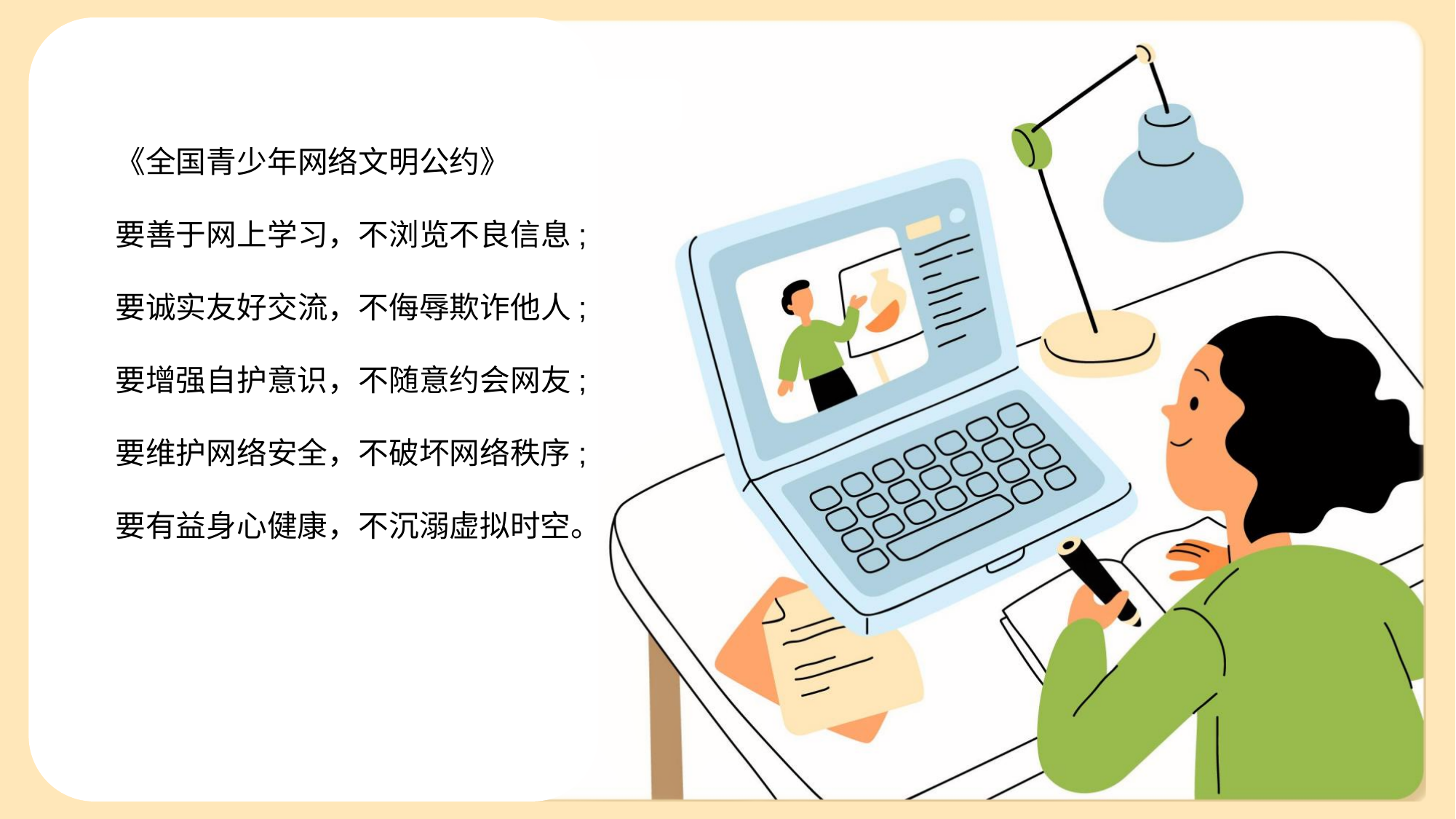

《全国青少年网络文明公约》

要善于网上学习，不浏览不良信息;

要诚实友好交流，不侮辱欺诈他人;

要增强自护意识，不随意约会网友;

要维护网络安全，不破坏网络秩序;

要有益身心健康，不沉溺虚拟时空。